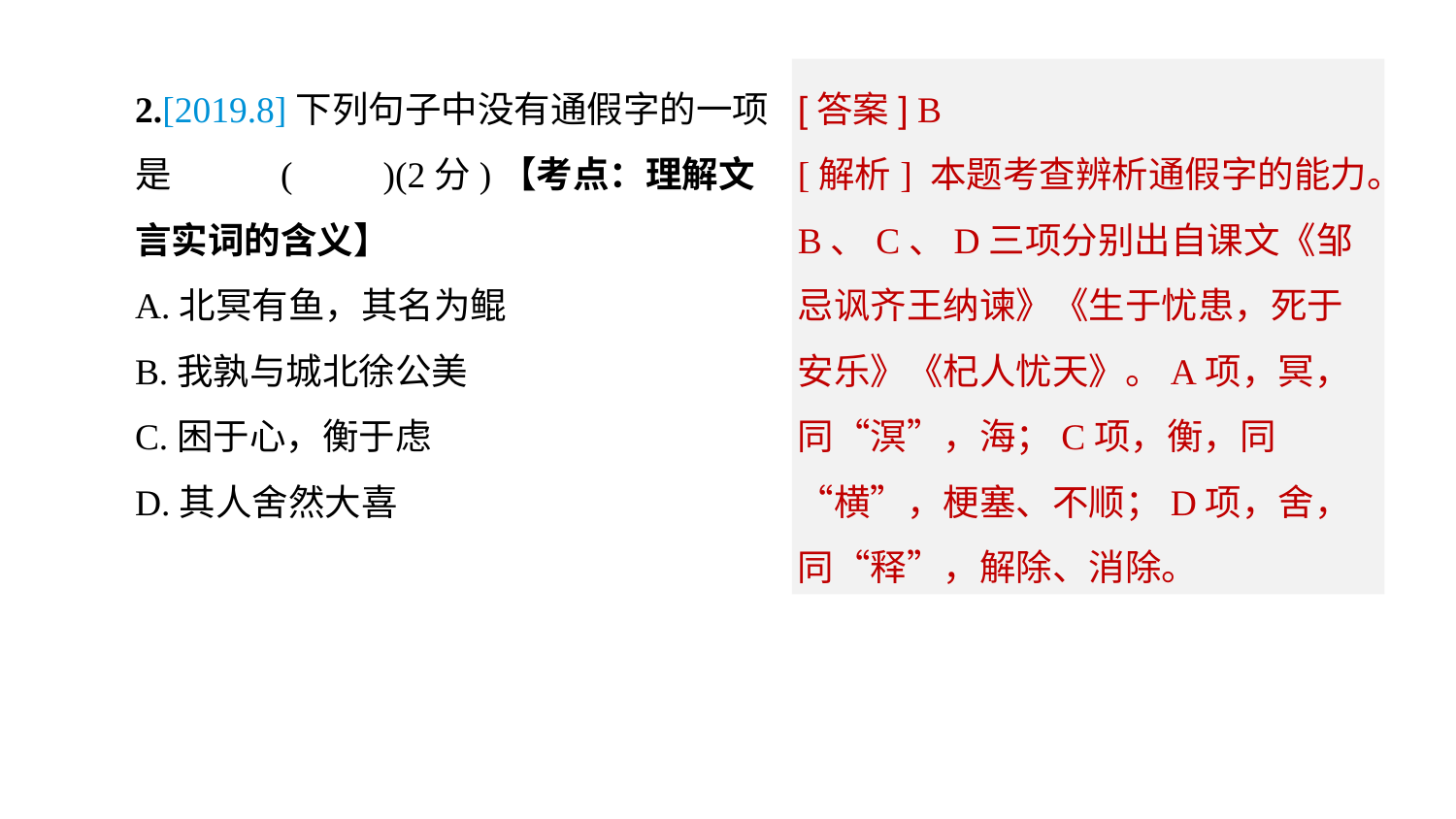

[答案] B
[解析] 本题考查辨析通假字的能力。B、C、D三项分别出自课文《邹忌讽齐王纳谏》《生于忧患，死于安乐》《杞人忧天》。A项，冥，同“溟”，海；C项，衡，同“横”，梗塞、不顺；D项，舍，同“释”，解除、消除。
2.[2019.8]下列句子中没有通假字的一项是	(　　)(2分)【考点：理解文言实词的含义】
A.北冥有鱼，其名为鲲
B.我孰与城北徐公美
C.困于心，衡于虑
D.其人舍然大喜